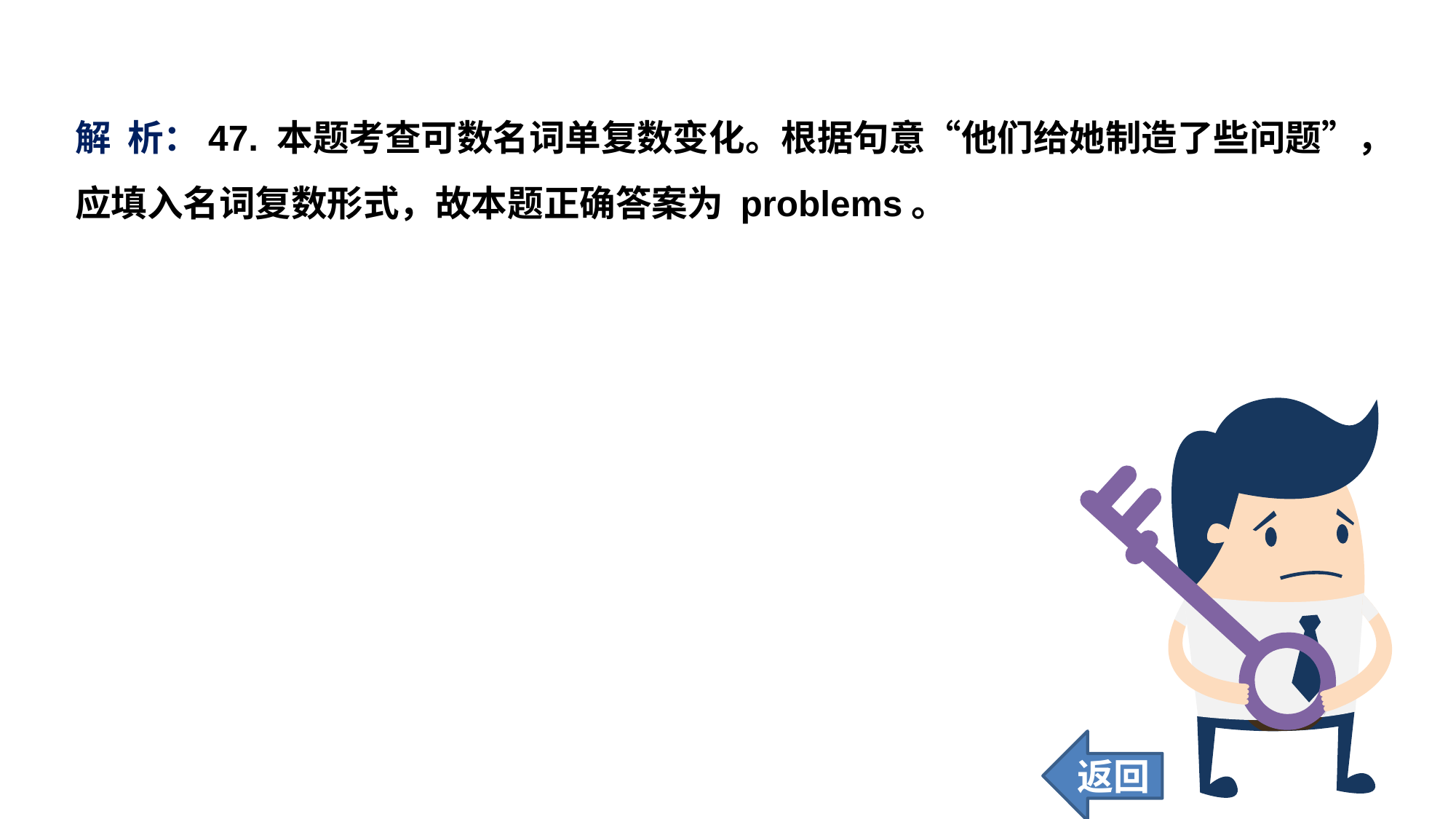

解  析：47. 本题考查可数名词单复数变化。根据句意“他们给她制造了些问题”，应填入名词复数形式，故本题正确答案为 problems。

返回
221